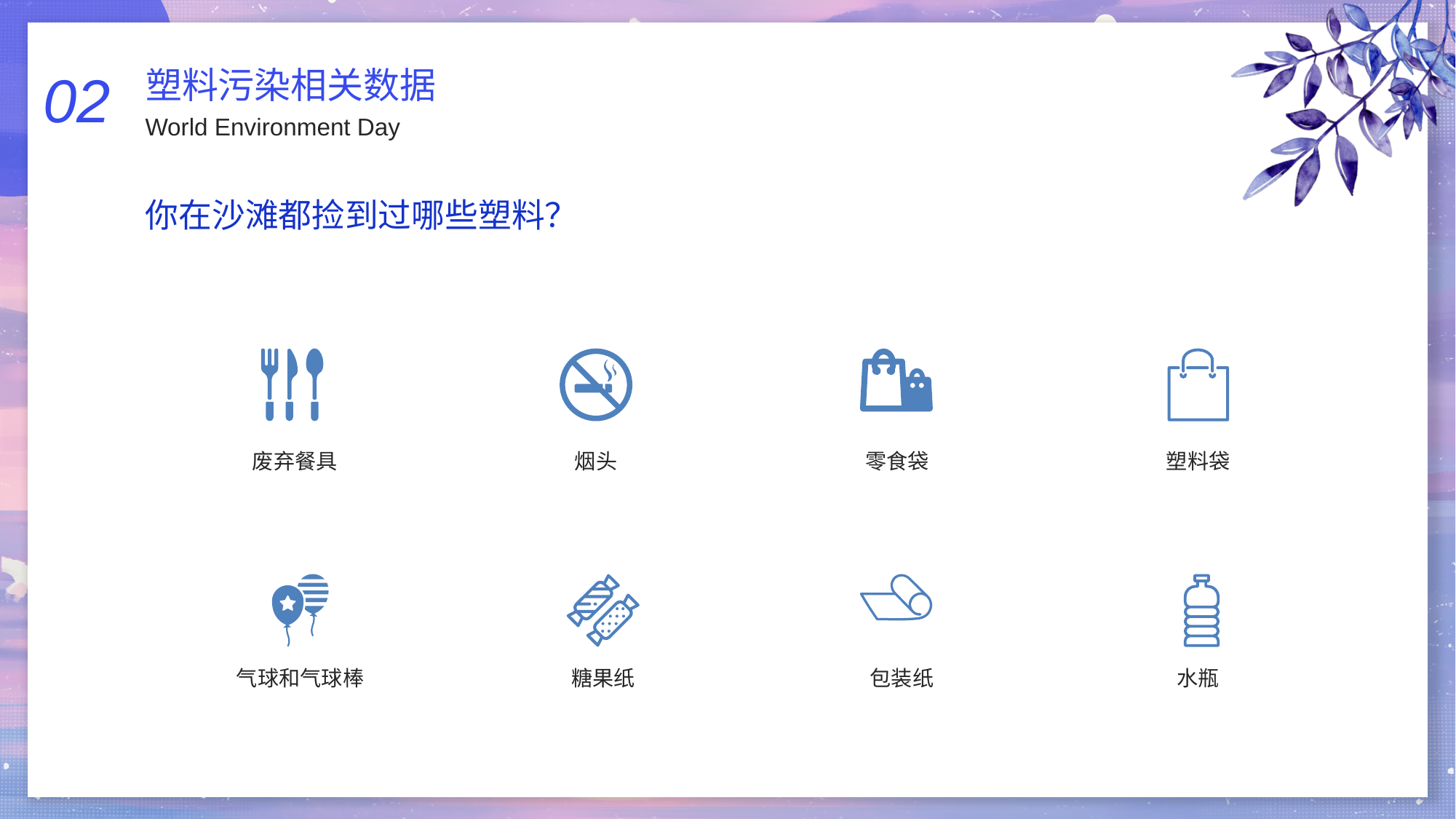

02
World Environment Day
塑料污染相关数据
你在沙滩都捡到过哪些塑料？

废弃餐具
烟头
零食袋
塑料袋

气球和气球棒
糖果纸
包装纸
水瓶
PPT下载 http://www.1ppt.com/xiazai/